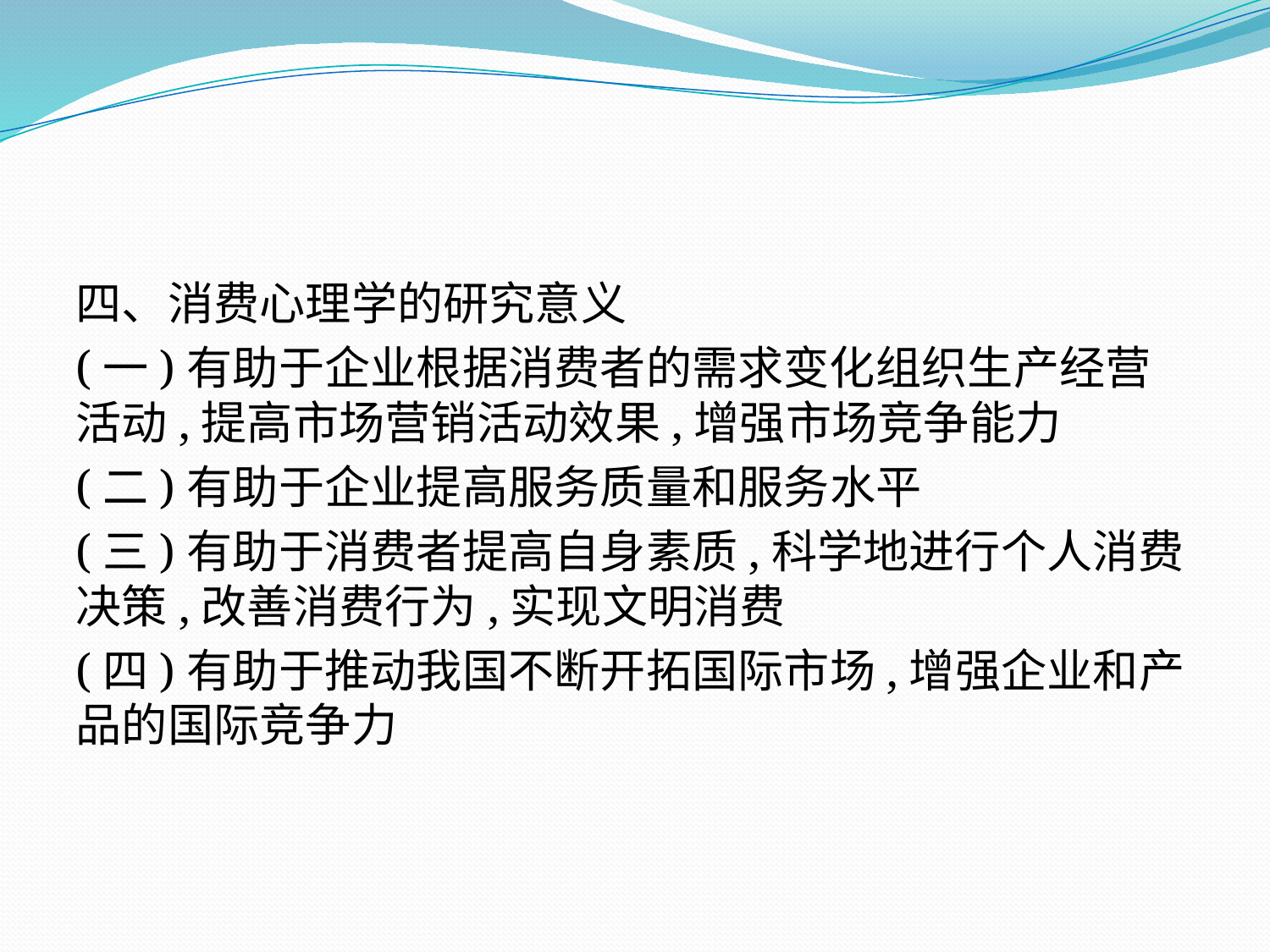

四、消费心理学的研究意义
(一)有助于企业根据消费者的需求变化组织生产经营活动,提高市场营销活动效果,增强市场竞争能力
(二)有助于企业提高服务质量和服务水平
(三)有助于消费者提高自身素质,科学地进行个人消费决策,改善消费行为,实现文明消费
(四)有助于推动我国不断开拓国际市场,增强企业和产品的国际竞争力